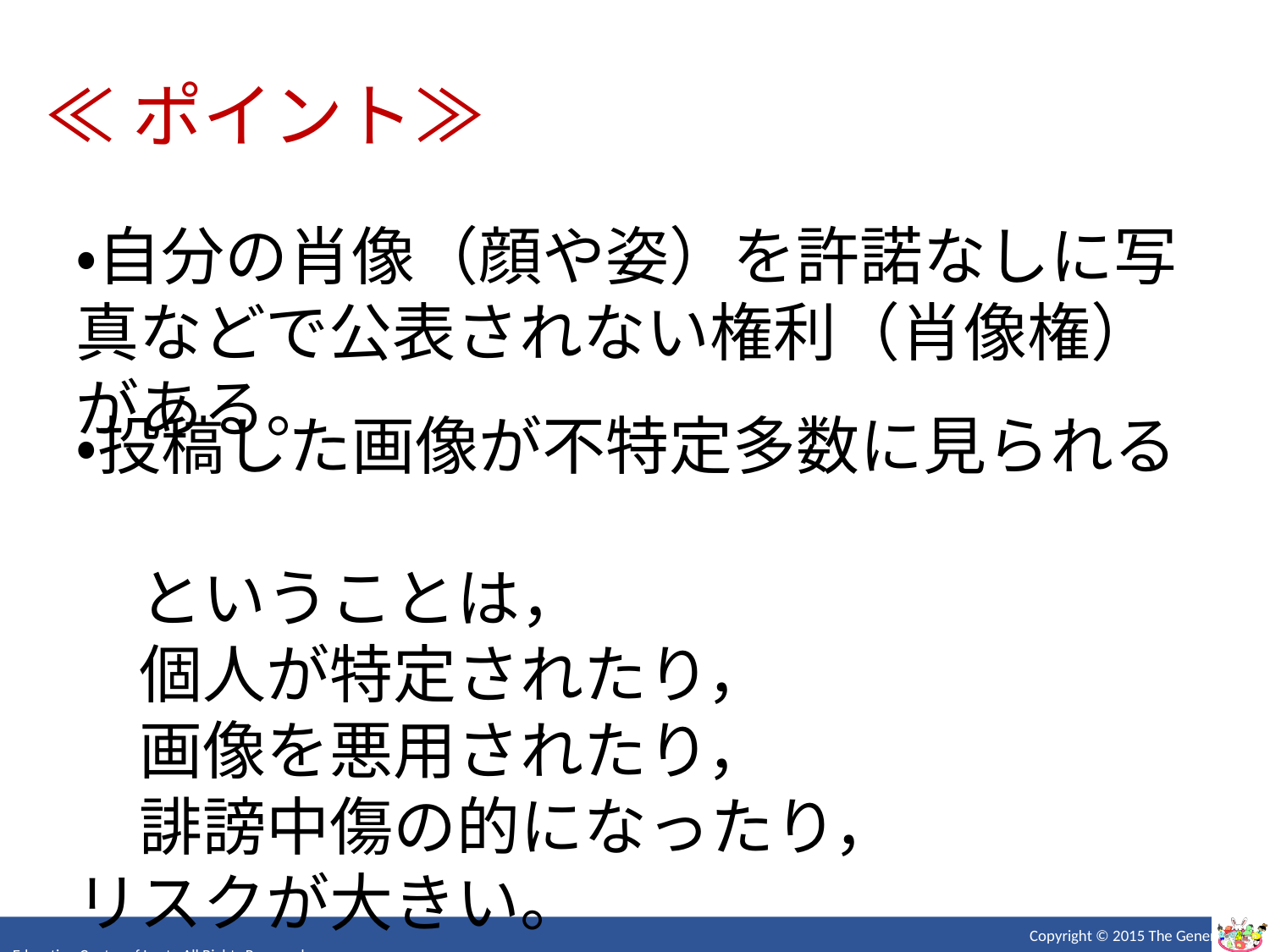

≪ポイント≫
・自分の肖像（顔や姿）を許諾なしに写真などで公表されない権利（肖像権）がある。
・投稿した画像が不特定多数に見られる
　ということは，
　個人が特定されたり，
　画像を悪用されたり，
　誹謗中傷の的になったり，
リスクが大きい。